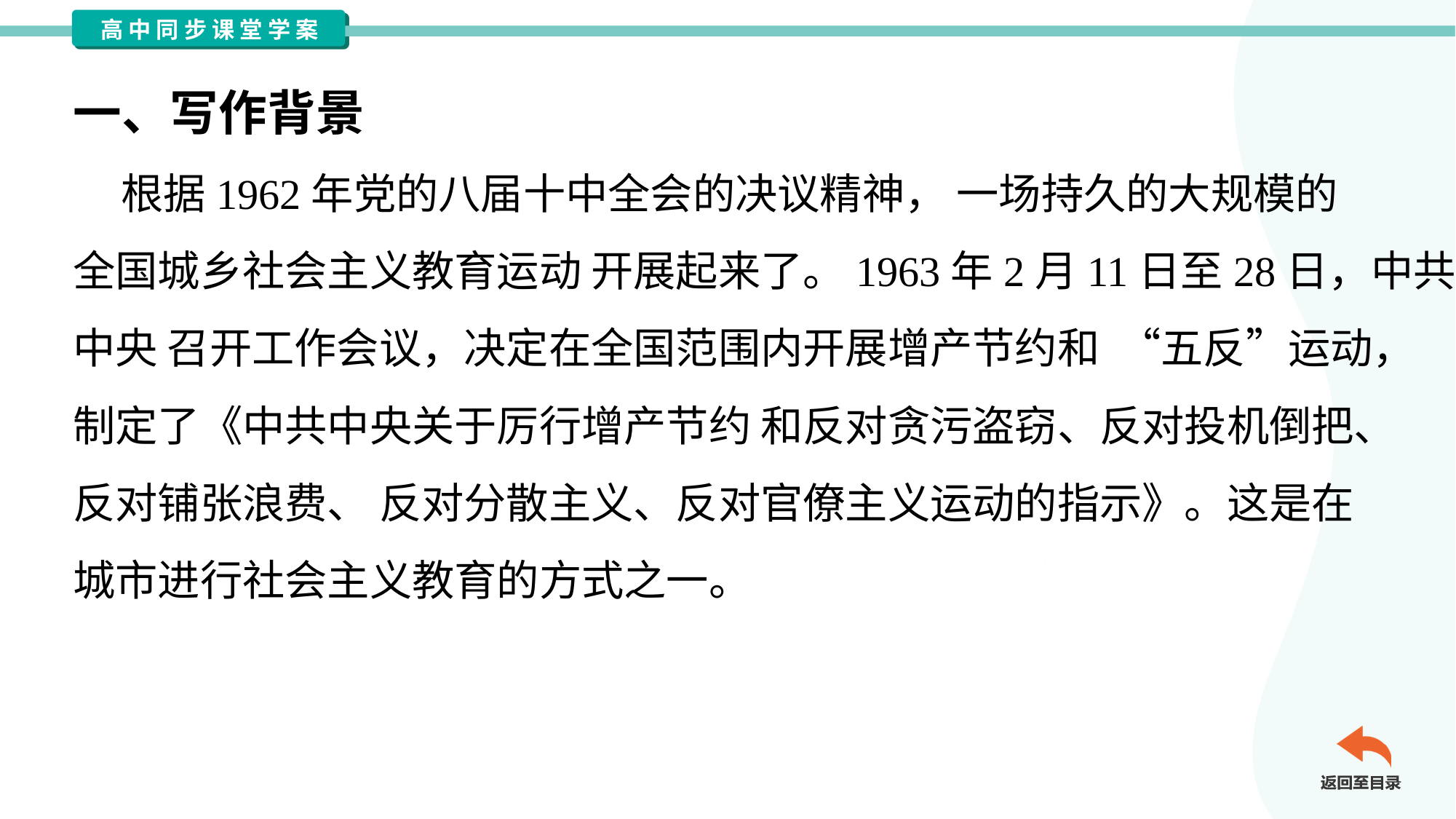

一、写作背景
    根据1962年党的八届十中全会的决议精神， 一场持久的大规模的
全国城乡社会主义教育运动 开展起来了。1963年2月11日至28日，中共
中央 召开工作会议，决定在全国范围内开展增产节约和  “五反”运动，
制定了《中共中央关于厉行增产节约 和反对贪污盗窃、反对投机倒把、
反对铺张浪费、 反对分散主义、反对官僚主义运动的指示》。这是在
城市进行社会主义教育的方式之一。